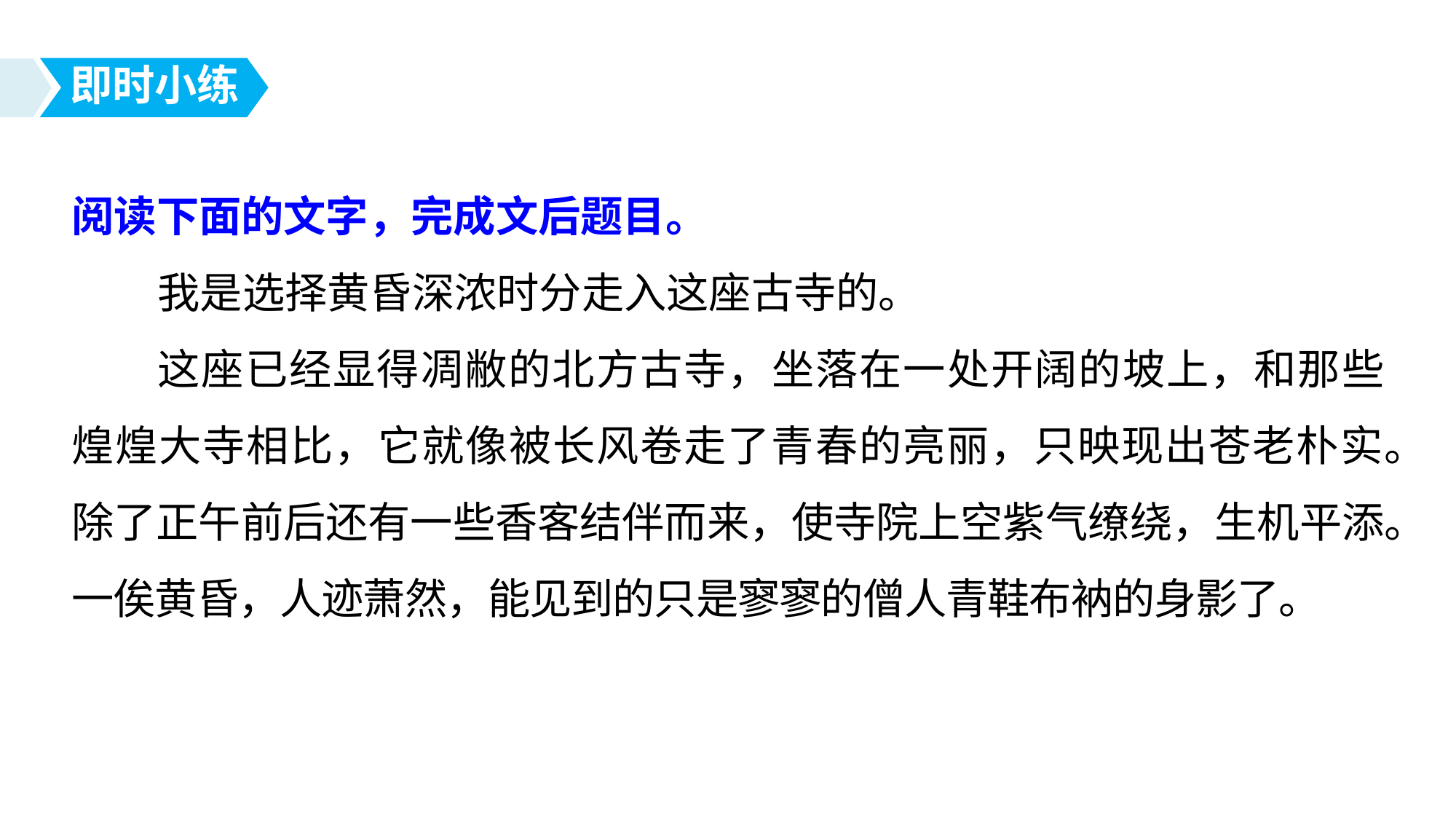

即时小练

阅读下面的文字，完成文后题目。
我是选择黄昏深浓时分走入这座古寺的。
这座已经显得凋敝的北方古寺，坐落在一处开阔的坡上，和那些煌煌大寺相比，它就像被长风卷走了青春的亮丽，只映现出苍老朴实。除了正午前后还有一些香客结伴而来，使寺院上空紫气缭绕，生机平添。一俟黄昏，人迹萧然，能见到的只是寥寥的僧人青鞋布衲的身影了。